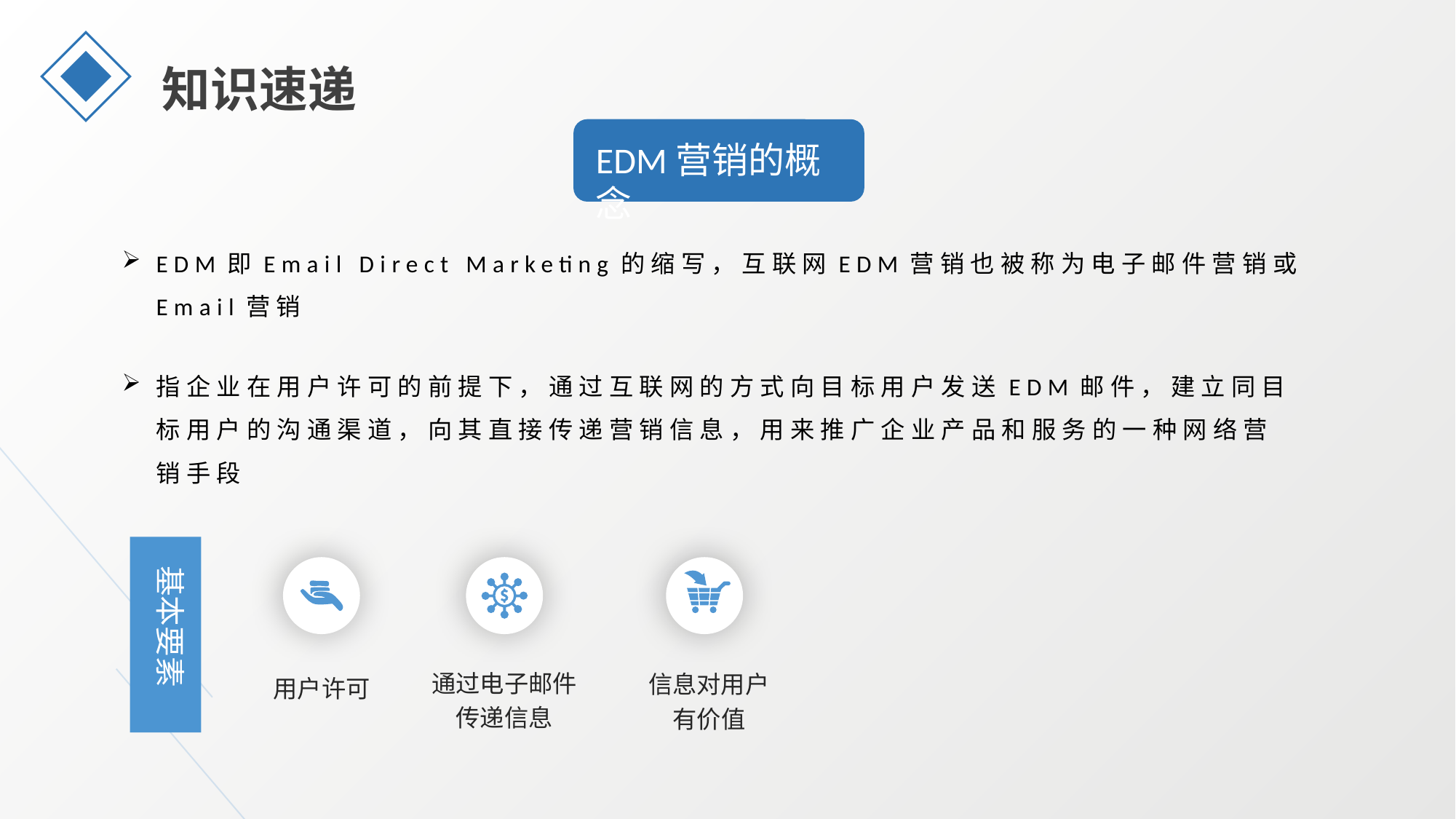

知识速递

EDM营销的概念
EDM即Email Direct Marketing的缩写，互联网EDM营销也被称为电子邮件营销或Email营销
指企业在用户许可的前提下，通过互联网的方式向目标用户发送EDM邮件，建立同目标用户的沟通渠道，向其直接传递营销信息，用来推广企业产品和服务的一种网络营销手段

基本要素

通过电子邮件传递信息
信息对用户有价值
用户许可